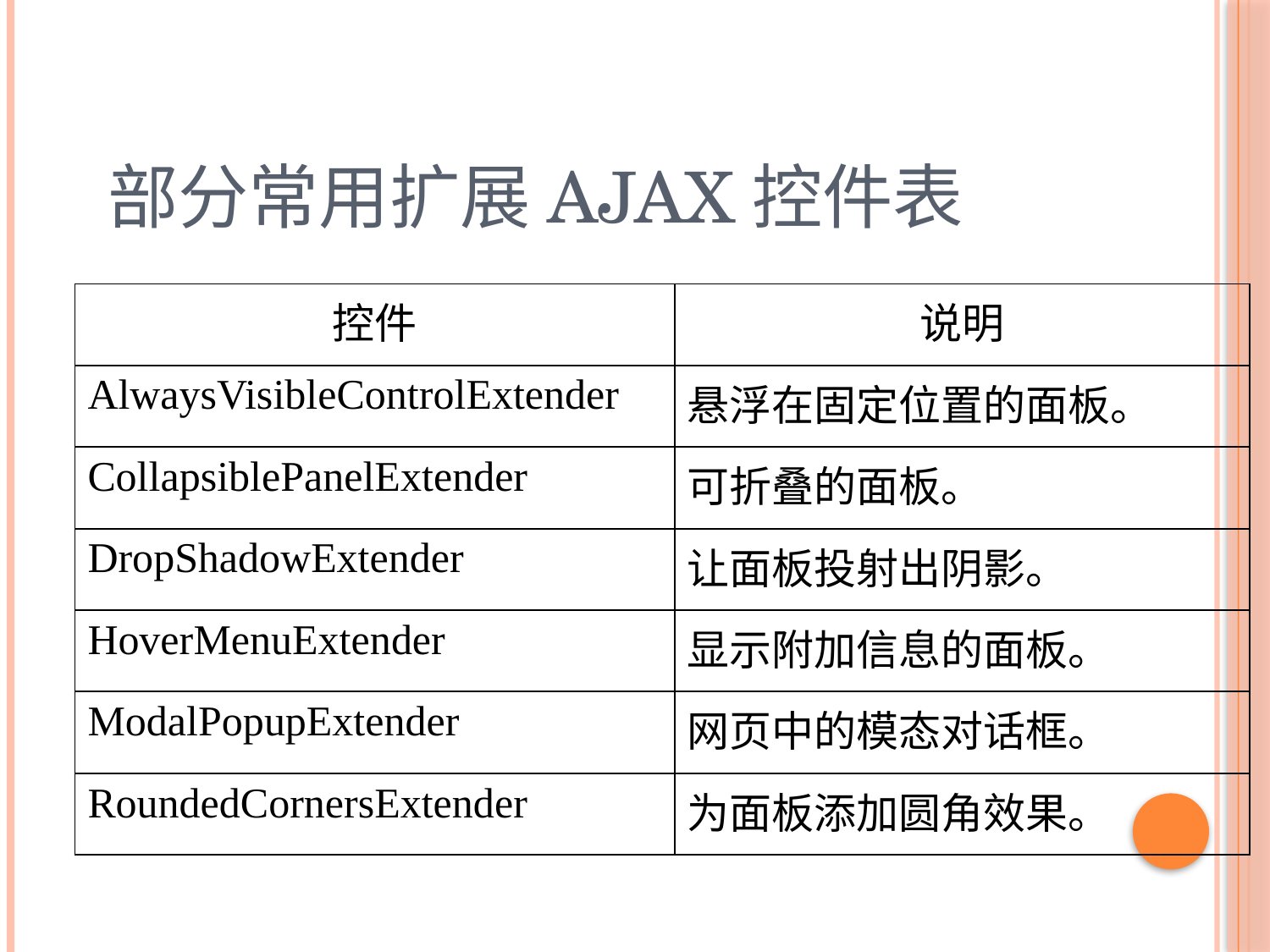

# 部分常用扩展AJAX控件表
| 控件 | 说明 |
| --- | --- |
| AlwaysVisibleControlExtender | 悬浮在固定位置的面板。 |
| CollapsiblePanelExtender | 可折叠的面板。 |
| DropShadowExtender | 让面板投射出阴影。 |
| HoverMenuExtender | 显示附加信息的面板。 |
| ModalPopupExtender | 网页中的模态对话框。 |
| RoundedCornersExtender | 为面板添加圆角效果。 |
29